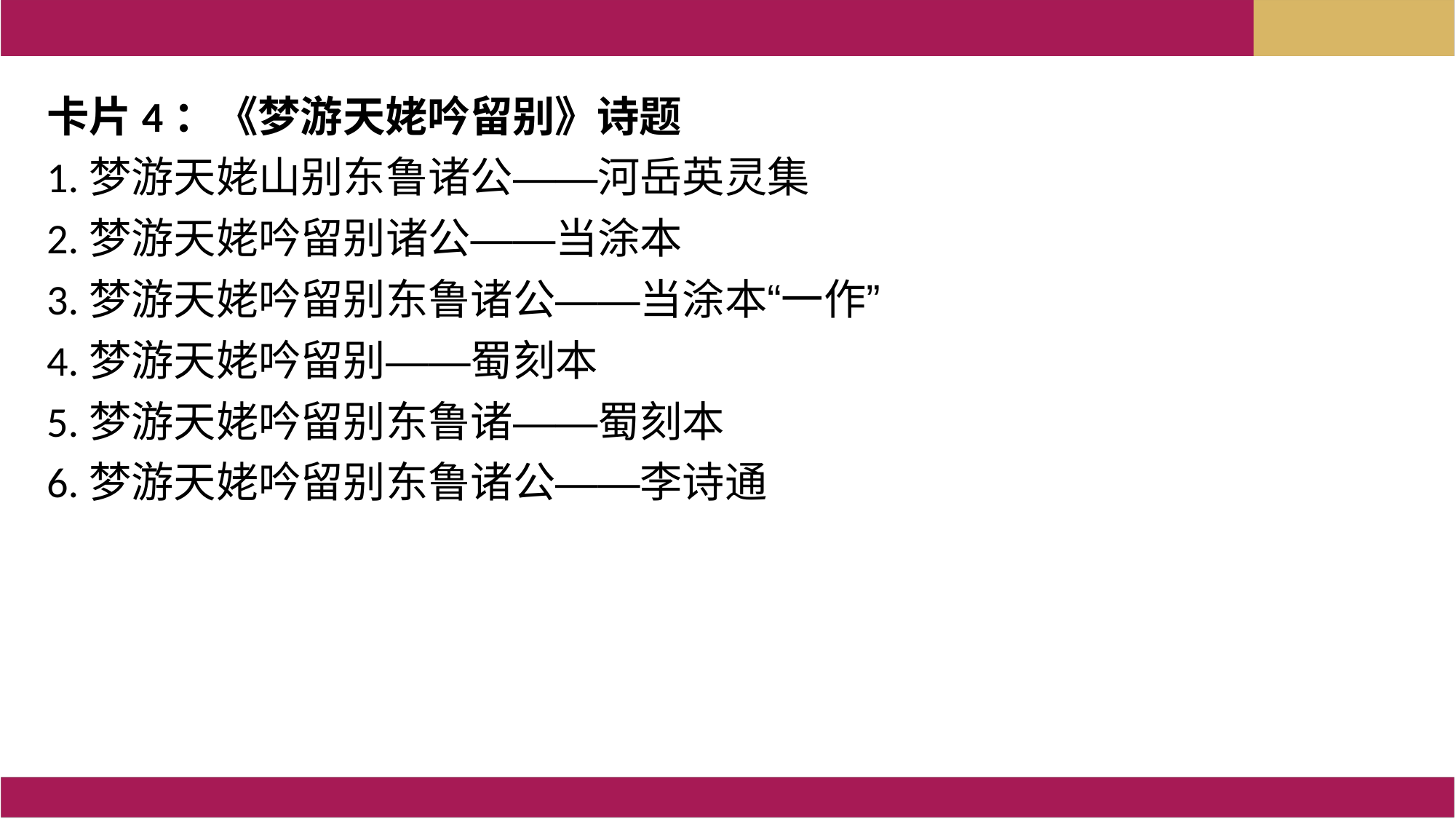

卡片4：《梦游天姥吟留别》诗题
1.梦游天姥山别东鲁诸公——河岳英灵集
2.梦游天姥吟留别诸公——当涂本
3.梦游天姥吟留别东鲁诸公——当涂本“一作”
4.梦游天姥吟留别——蜀刻本
5.梦游天姥吟留别东鲁诸——蜀刻本
6.梦游天姥吟留别东鲁诸公——李诗通